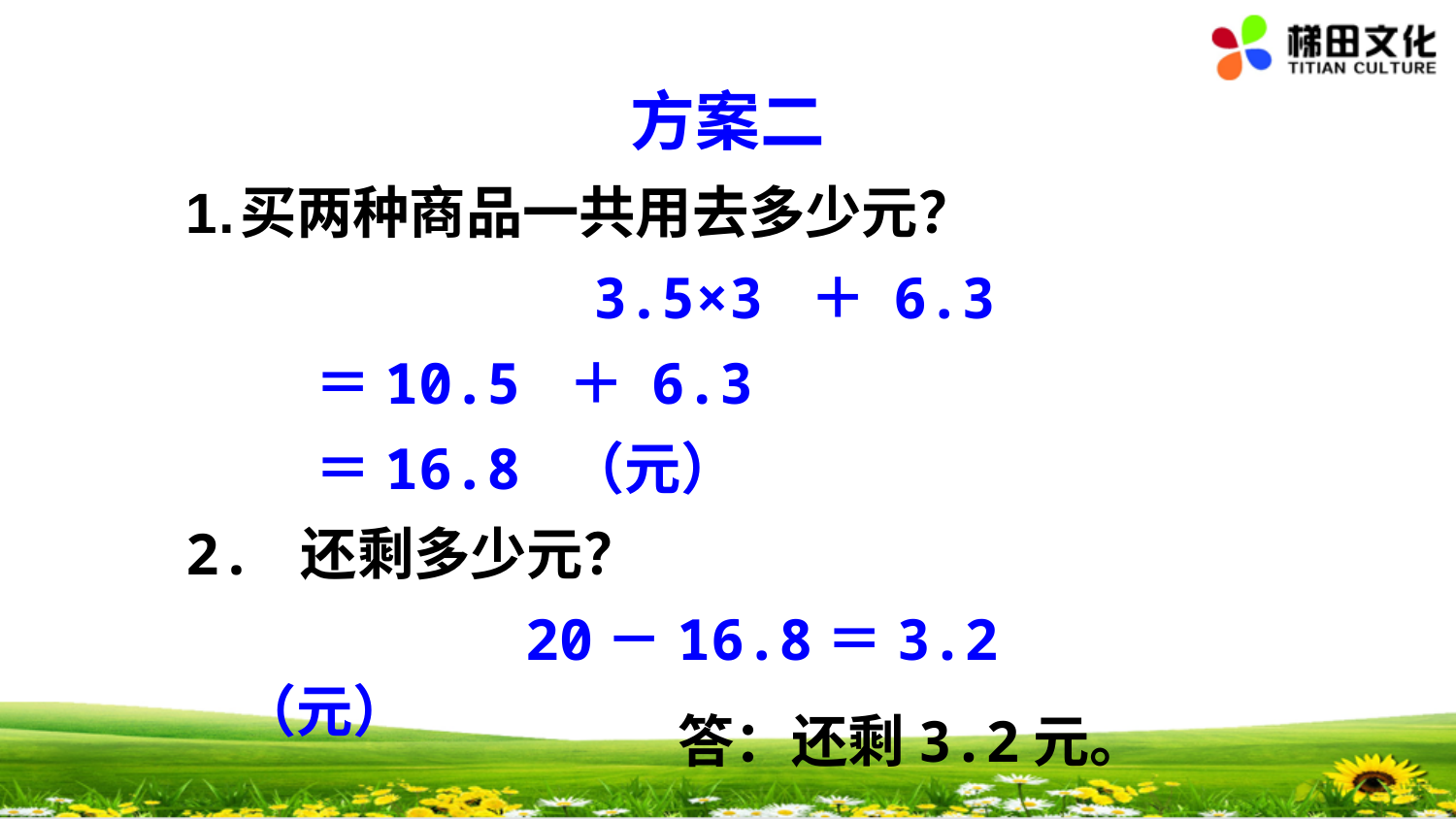

方案二
买两种商品一共用去多少元？
            3.5×3 ＋ 6.3
         ＝10.5 ＋ 6.3
         ＝16.8 （元）
2. 还剩多少元？
          20－16.8＝3.2（元）
答：还剩3.2元。